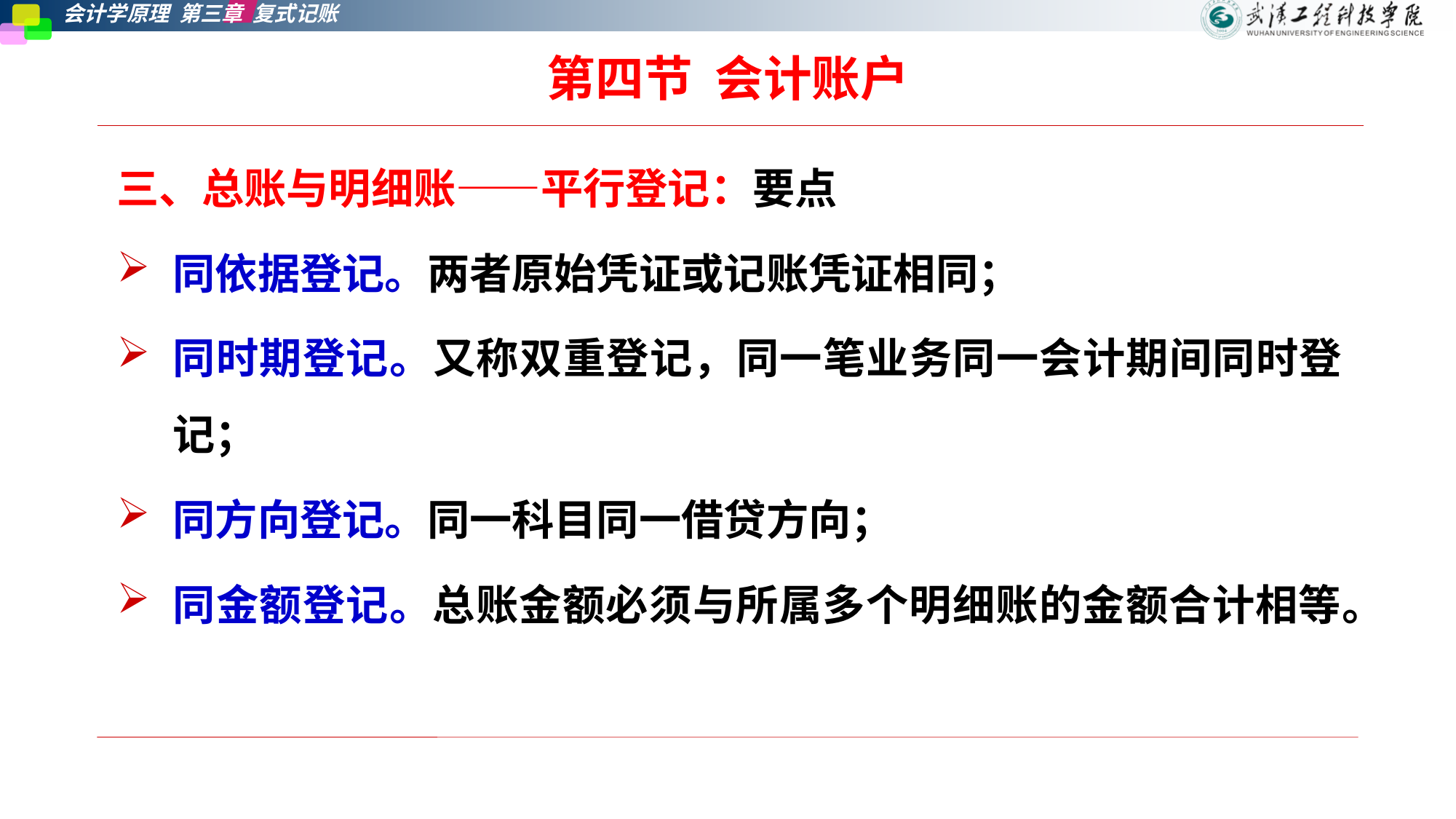

# 第四节  会计账户
三、总账与明细账——平行登记：要点
同依据登记。两者原始凭证或记账凭证相同；
同时期登记。又称双重登记，同一笔业务同一会计期间同时登记；
同方向登记。同一科目同一借贷方向；
同金额登记。总账金额必须与所属多个明细账的金额合计相等。